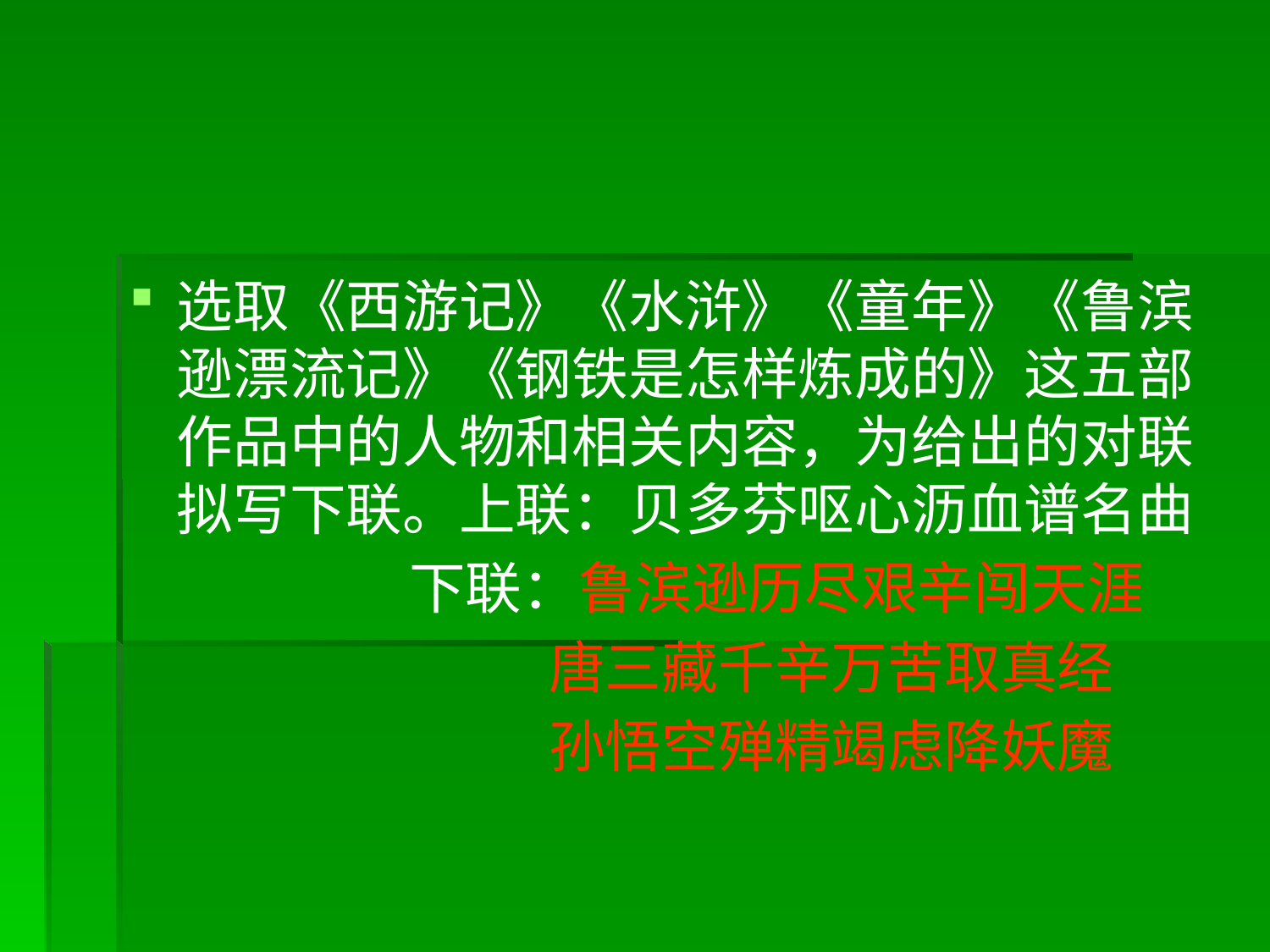

#
选取《西游记》《水浒》《童年》《鲁滨逊漂流记》《钢铁是怎样炼成的》这五部作品中的人物和相关内容，为给出的对联拟写下联。上联：贝多芬呕心沥血谱名曲
                     下联：鲁滨逊历尽艰辛闯天涯
                                唐三藏千辛万苦取真经
                                孙悟空殚精竭虑降妖魔